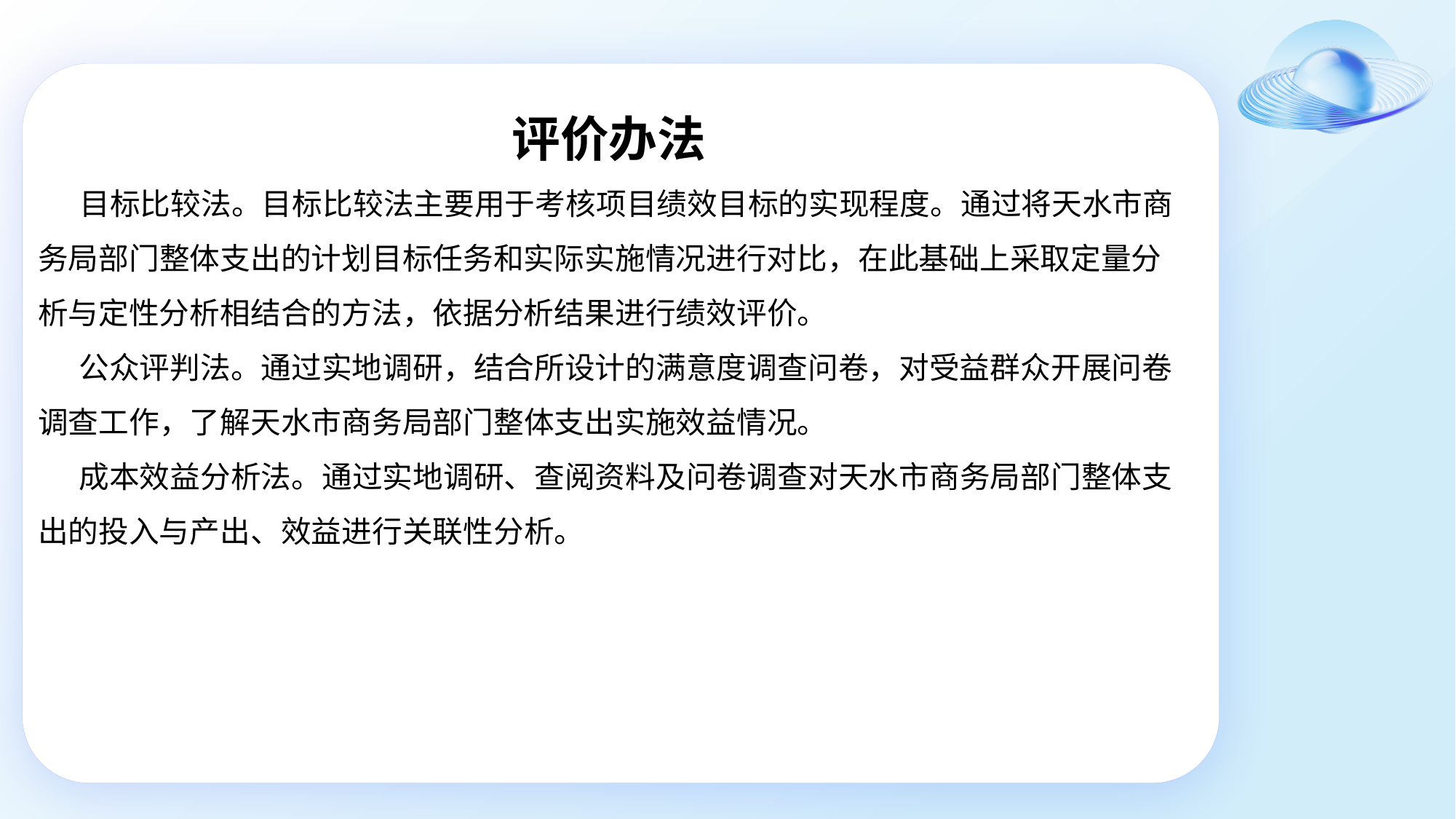

评价办法
     目标比较法。目标比较法主要用于考核项目绩效目标的实现程度。通过将天水市商务局部门整体支出的计划目标任务和实际实施情况进行对比，在此基础上采取定量分析与定性分析相结合的方法，依据分析结果进行绩效评价。
     公众评判法。通过实地调研，结合所设计的满意度调查问卷，对受益群众开展问卷调查工作，了解天水市商务局部门整体支出实施效益情况。
     成本效益分析法。通过实地调研、查阅资料及问卷调查对天水市商务局部门整体支出的投入与产出、效益进行关联性分析。